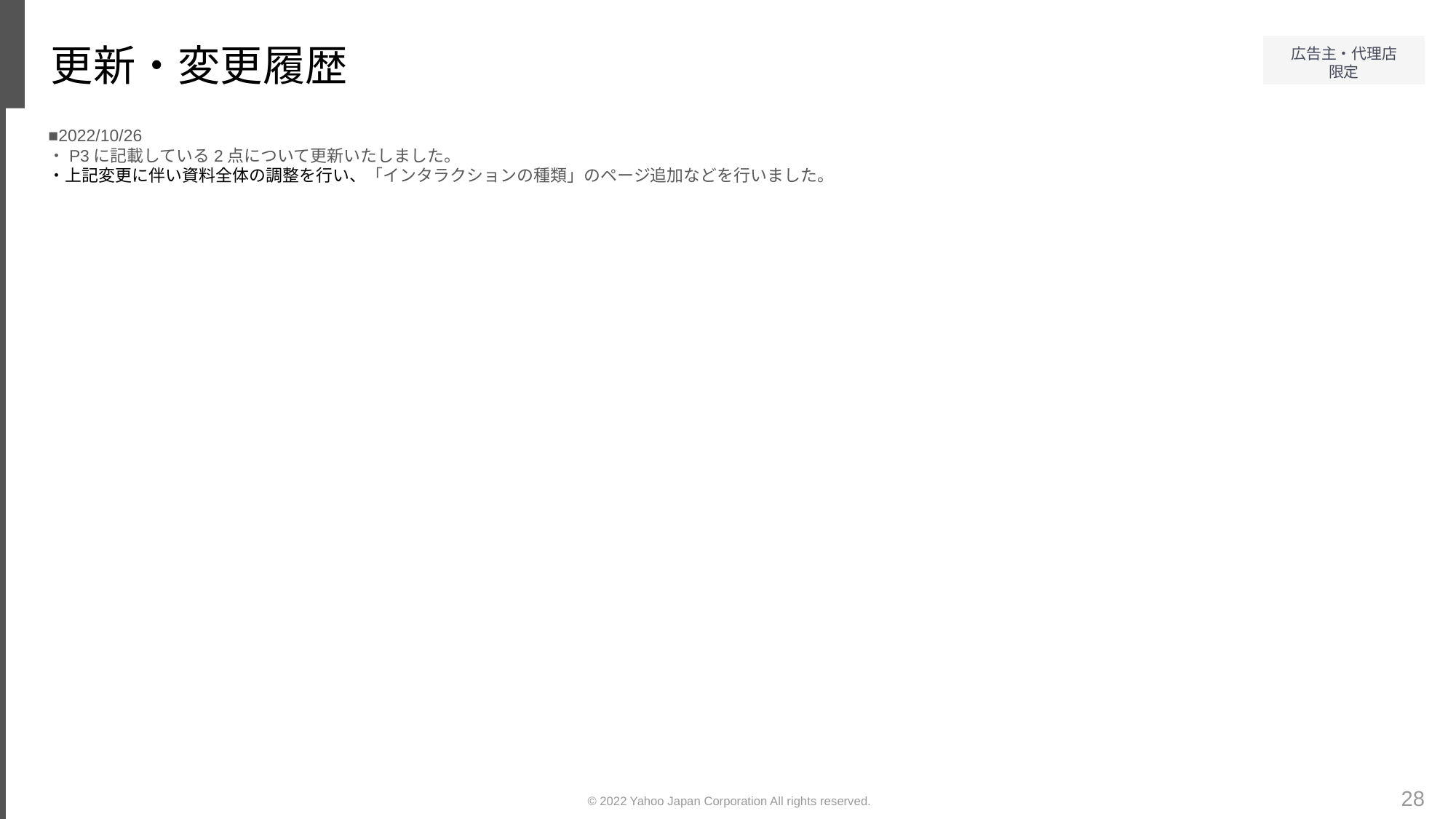

更新・変更履歴
■2022/10/26
・P3に記載している2点について更新いたしました。
・上記変更に伴い資料全体の調整を行い、「インタラクションの種類」のページ追加などを行いました。
28